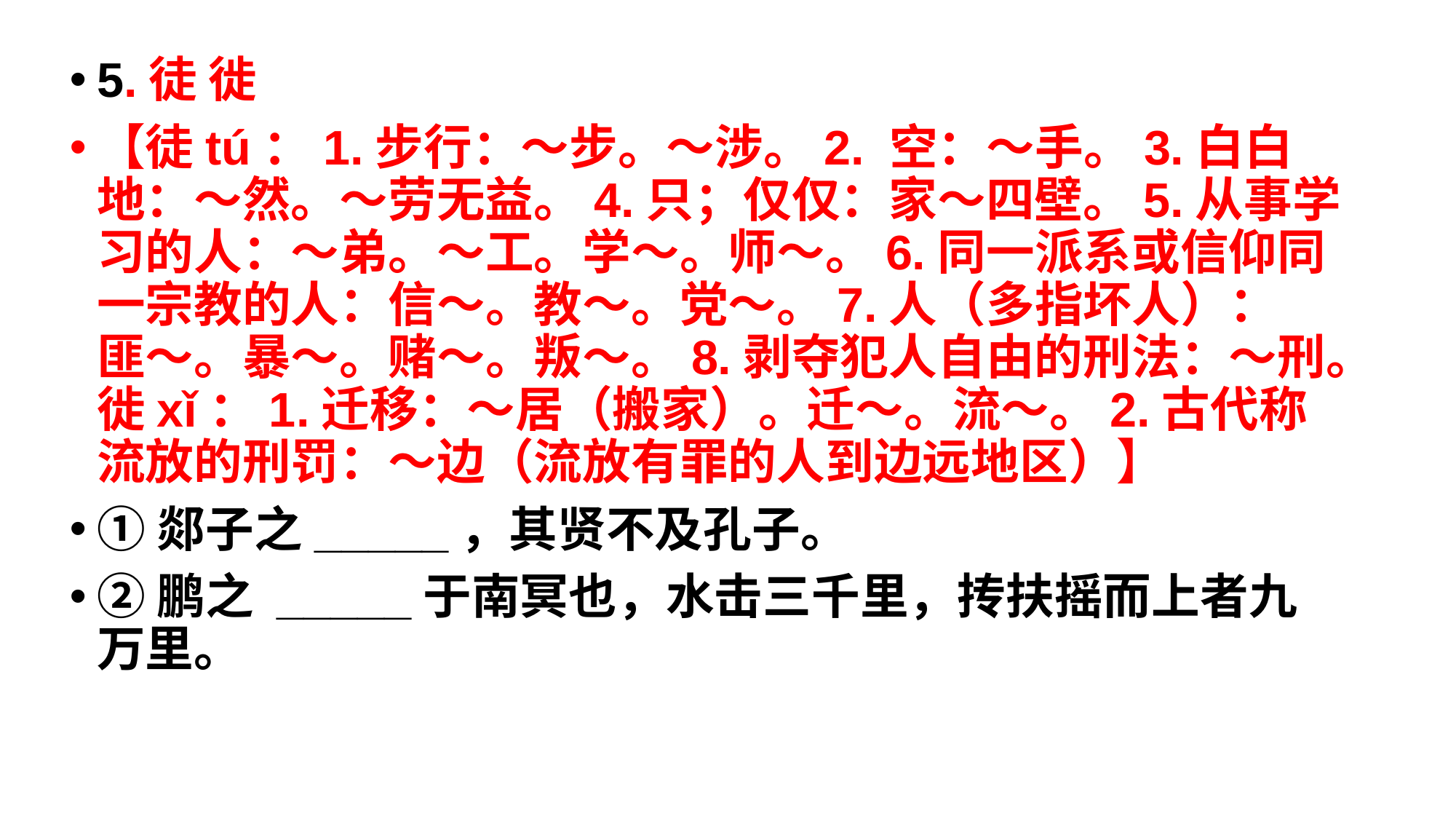

5.徒 徙
【徒tú：1.步行：～步。～涉。2. 空：～手。3.白白地：～然。～劳无益。4.只；仅仅：家～四壁。5.从事学习的人：～弟。～工。学～。师～。6.同一派系或信仰同一宗教的人：信～。教～。党～。7.人（多指坏人）：匪～。暴～。赌～。叛～。8.剥夺犯人自由的刑法：～刑。徙xǐ：1.迁移：～居（搬家）。迁～。流～。2.古代称流放的刑罚：～边（流放有罪的人到边远地区）】
①郯子之_____，其贤不及孔子。
②鹏之 _____于南冥也，水击三千里，抟扶摇而上者九万里。